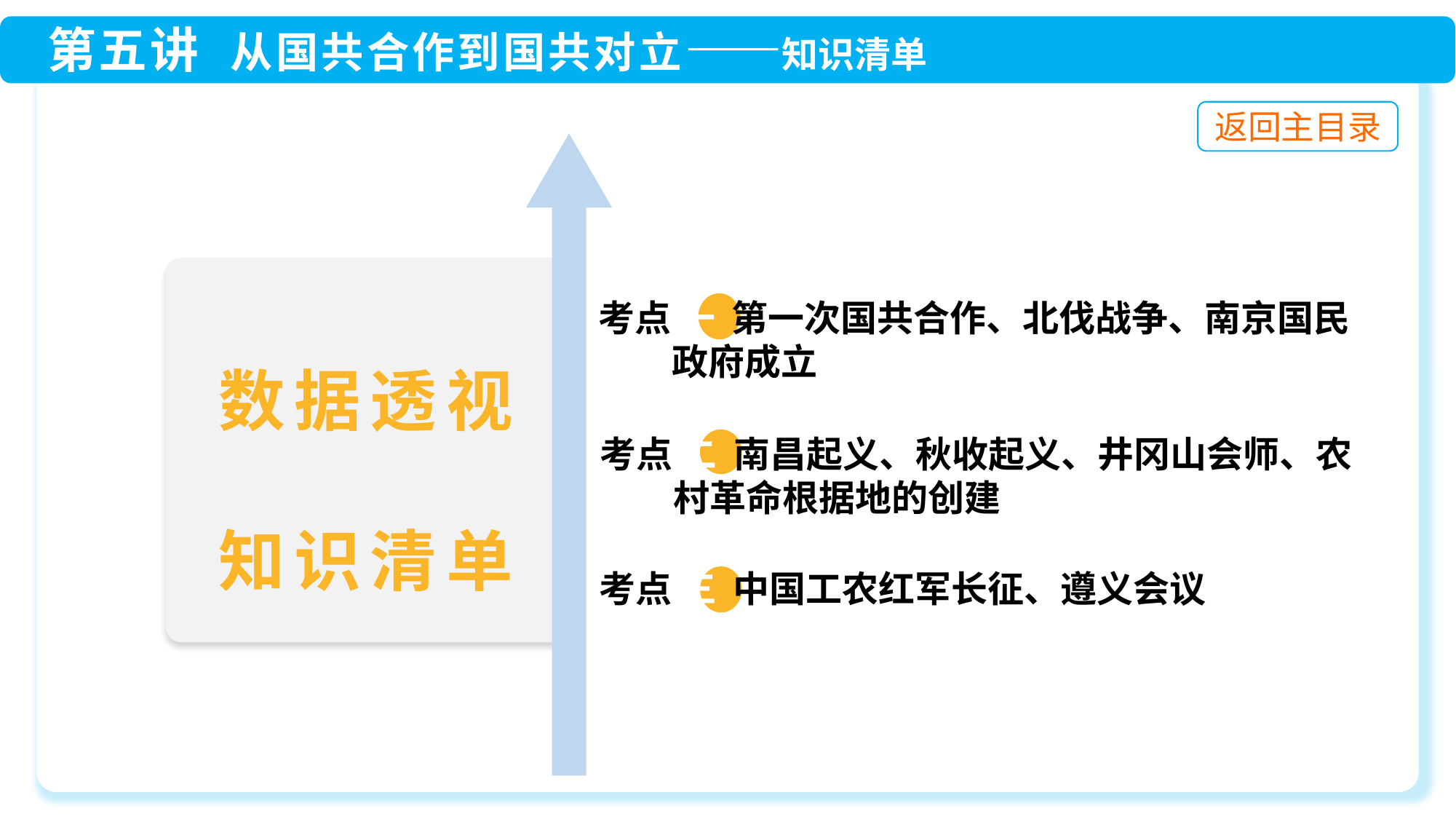

考点 一  第一次国共合作、北伐战争、南京国民
           政府成立
  考点 二  南昌起义、秋收起义、井冈山会师、农
           村革命根据地的创建
  考点 三  中国工农红军长征、遵义会议

数据透视
知识清单